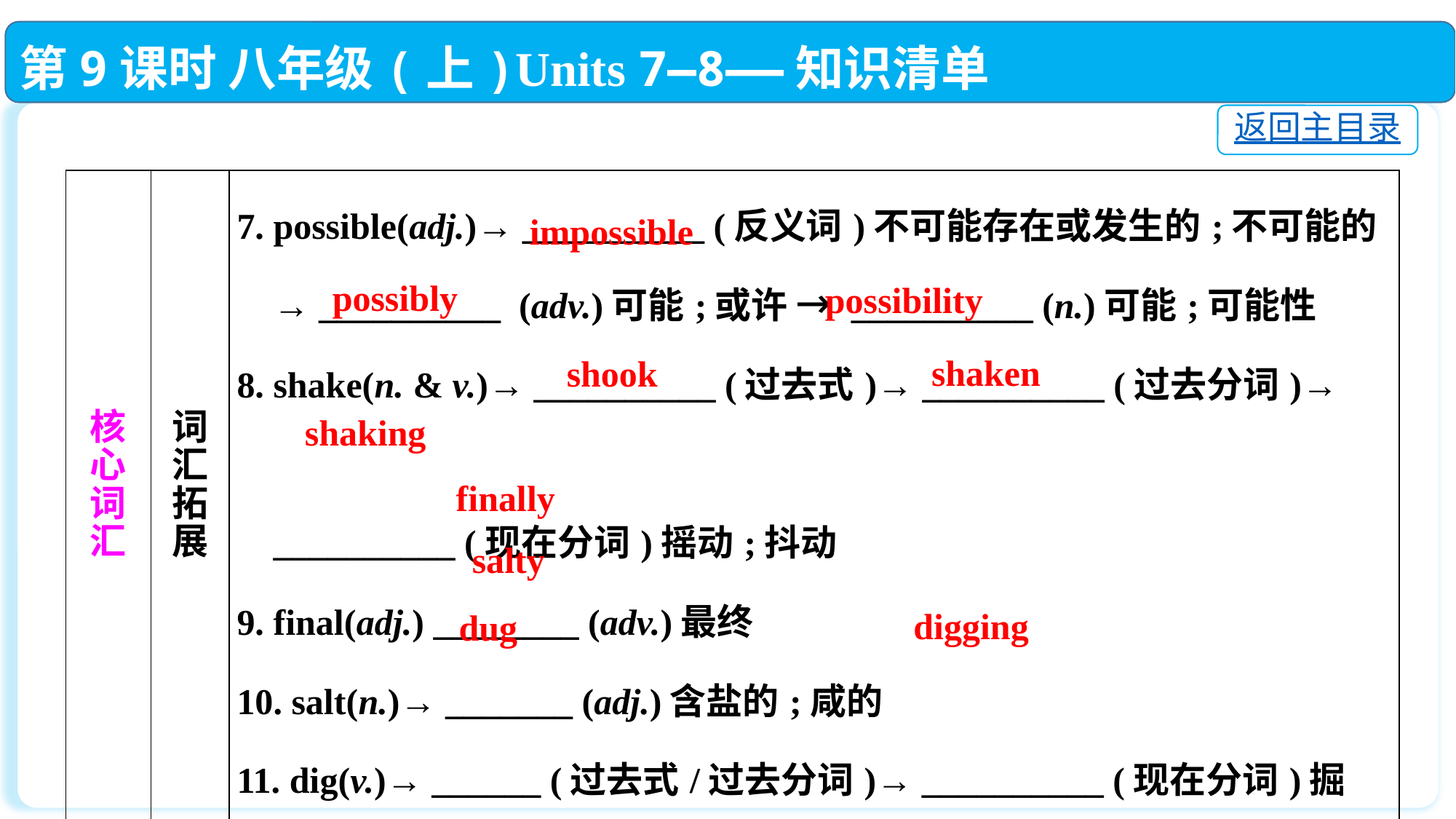

第9课时 八年级(上)Units 7—8——知识清单

返回主目录
| 核 心 词 汇 | 词 汇 拓 展 | 7. possible(adj.)→ \_\_\_\_\_\_\_\_\_\_ (反义词)不可能存在或发生的;不可能的 → \_\_\_\_\_\_\_\_\_\_ (adv.)可能;或许 → \_\_\_\_\_\_\_\_\_\_ (n.)可能;可能性 8. shake(n. & v.)→ \_\_\_\_\_\_\_\_\_\_ (过去式)→ \_\_\_\_\_\_\_\_\_\_ (过去分词)→　　　　 \_\_\_\_\_\_\_\_\_\_ (现在分词)摇动;抖动 9. final(adj.) \_\_\_\_\_\_\_\_ (adv.)最终 10. salt(n.)→ \_\_\_\_\_\_\_ (adj.)含盐的;咸的 11. dig(v.)→ \_\_\_\_\_\_ (过去式/过去分词)→ \_\_\_\_\_\_\_\_\_\_ (现在分词)掘(地); 凿(洞);挖(土) |
| --- | --- | --- |
impossible
possibly
 possibility
shaken
shook
shaking

finally
salty
digging
dug